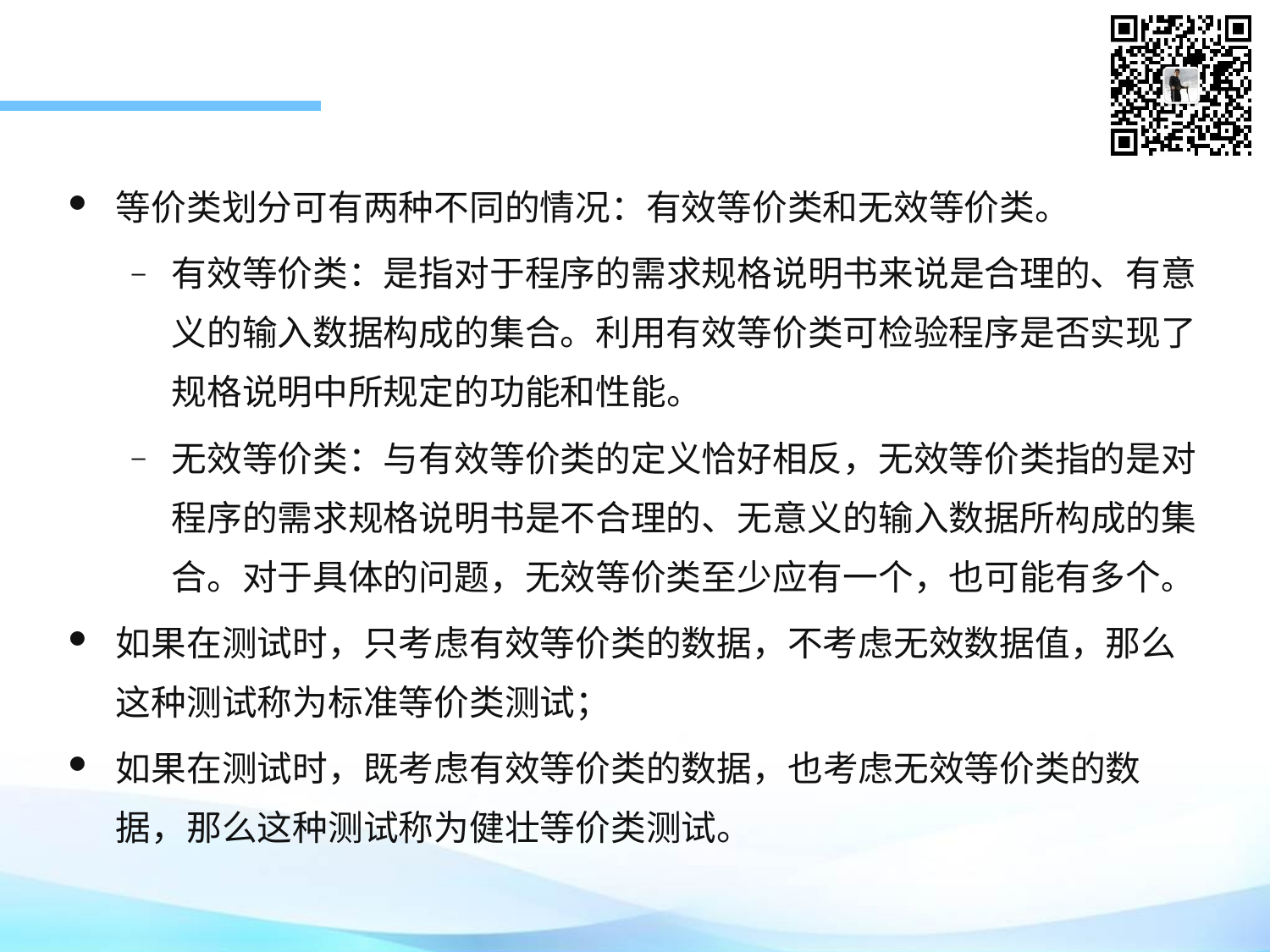

等价类划分可有两种不同的情况：有效等价类和无效等价类。
有效等价类：是指对于程序的需求规格说明书来说是合理的、有意义的输入数据构成的集合。利用有效等价类可检验程序是否实现了规格说明中所规定的功能和性能。
无效等价类：与有效等价类的定义恰好相反，无效等价类指的是对程序的需求规格说明书是不合理的、无意义的输入数据所构成的集合。对于具体的问题，无效等价类至少应有一个，也可能有多个。
如果在测试时，只考虑有效等价类的数据，不考虑无效数据值，那么这种测试称为标准等价类测试；
如果在测试时，既考虑有效等价类的数据，也考虑无效等价类的数据，那么这种测试称为健壮等价类测试。